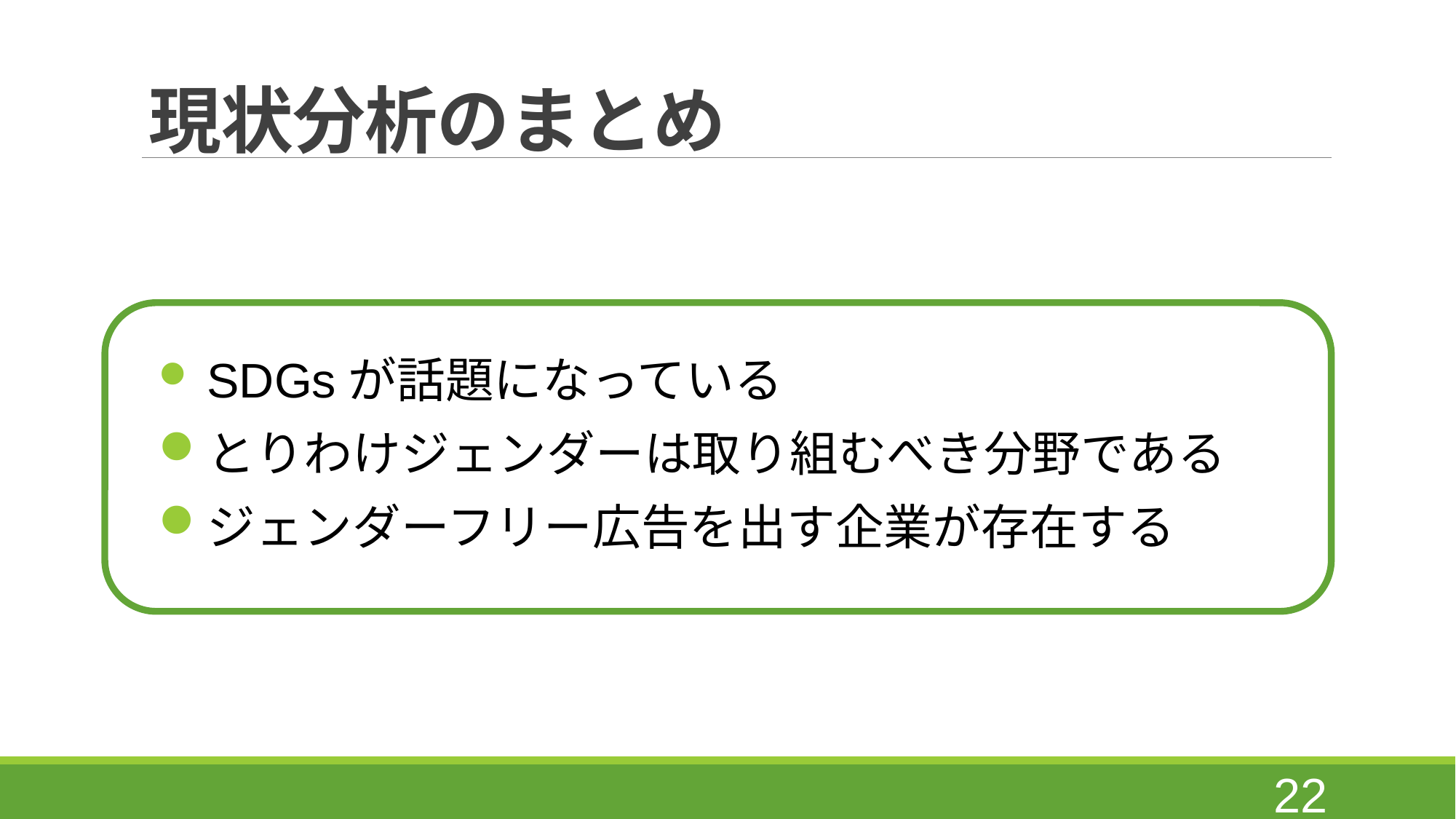

# 現状分析のまとめ

 SDGsが話題になっている
とりわけジェンダーは取り組むべき分野である
ジェンダーフリー広告を出す企業が存在する

22